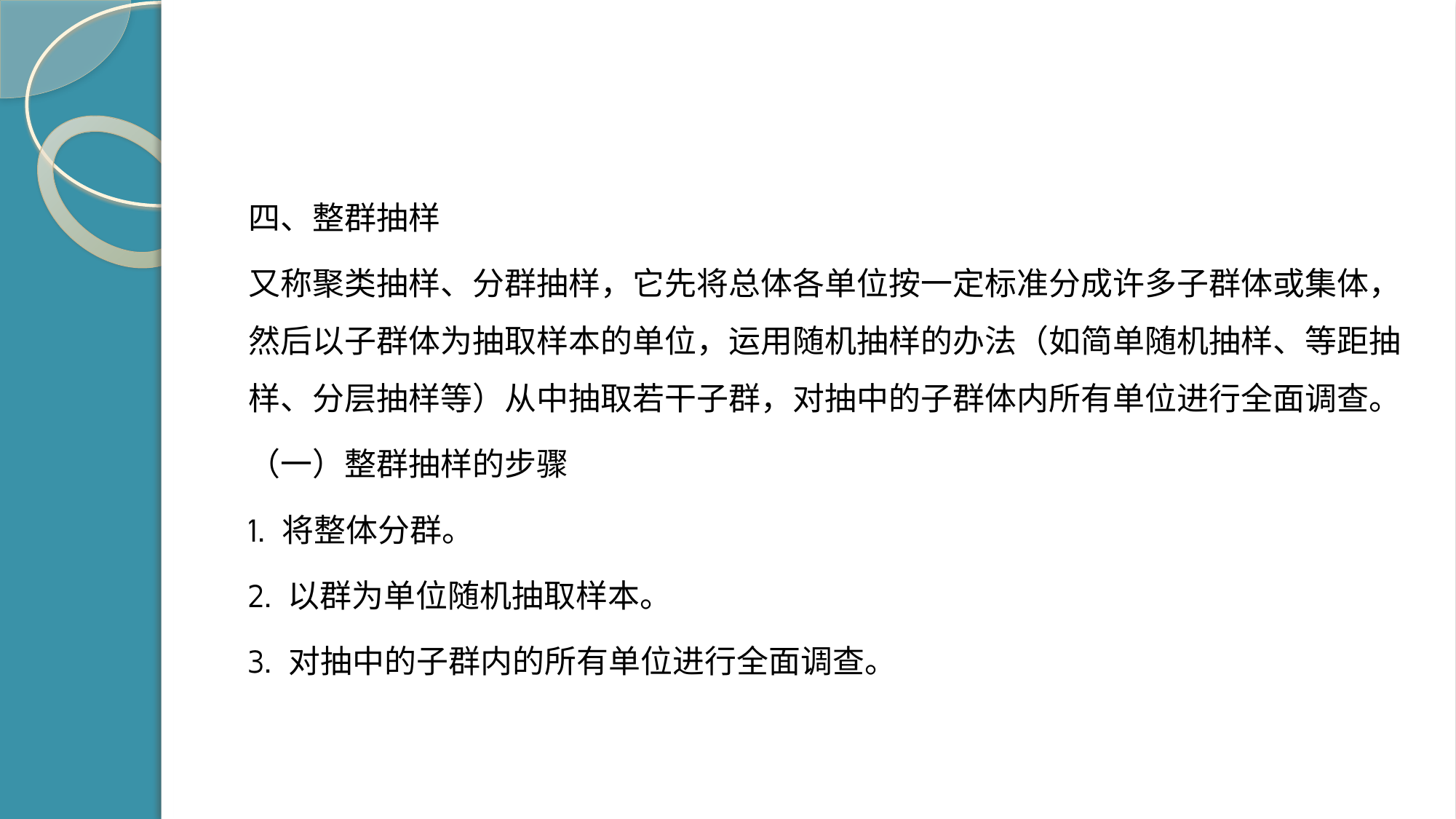

#
四、整群抽样
又称聚类抽样、分群抽样，它先将总体各单位按一定标准分成许多子群体或集体，然后以子群体为抽取样本的单位，运用随机抽样的办法（如简单随机抽样、等距抽样、分层抽样等）从中抽取若干子群，对抽中的子群体内所有单位进行全面调查。
（一）整群抽样的步骤
1. 将整体分群。
2. 以群为单位随机抽取样本。
3. 对抽中的子群内的所有单位进行全面调查。